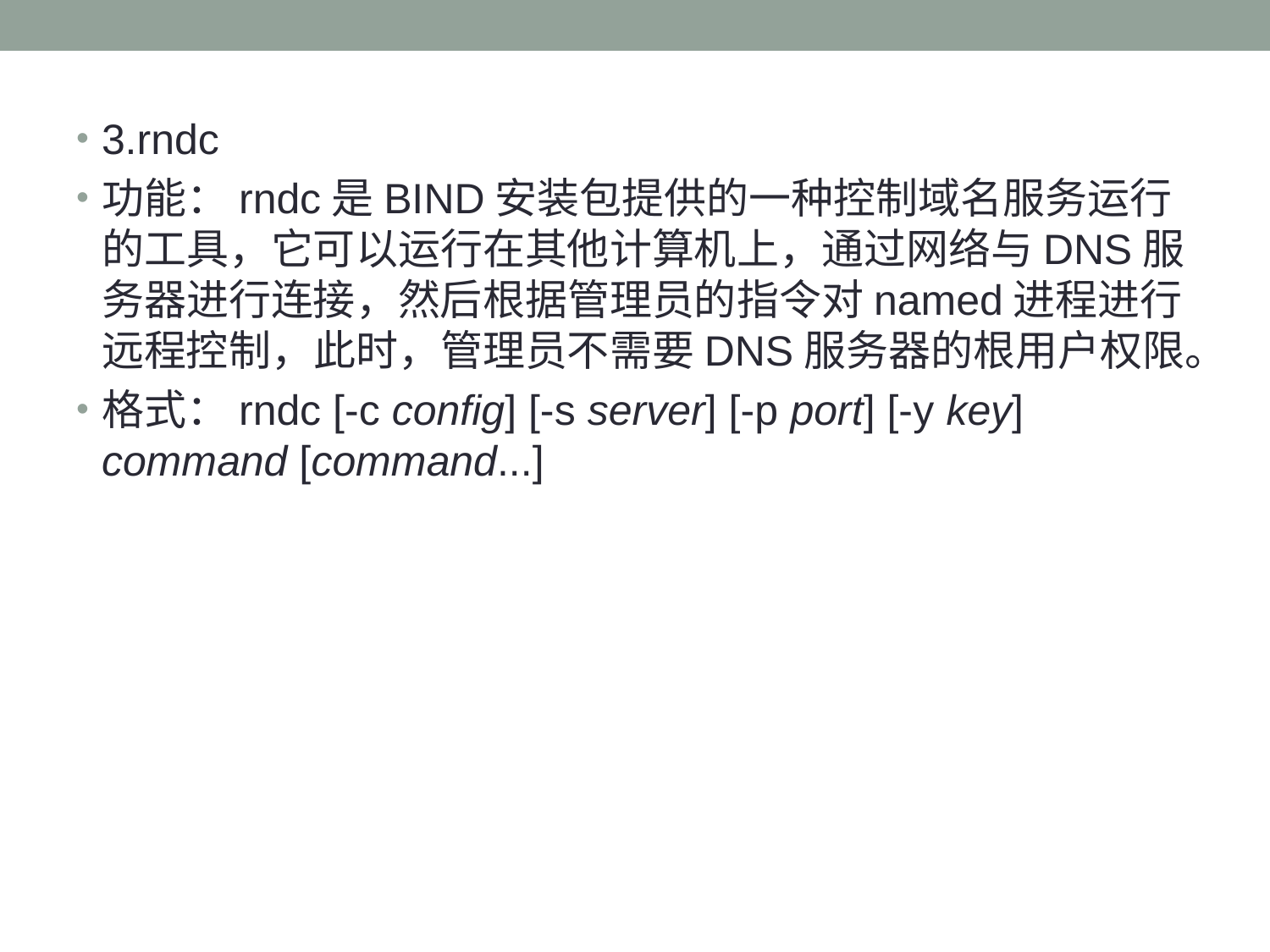

#
3.rndc
功能：rndc是BIND安装包提供的一种控制域名服务运行的工具，它可以运行在其他计算机上，通过网络与DNS服务器进行连接，然后根据管理员的指令对named进程进行远程控制，此时，管理员不需要DNS服务器的根用户权限。
格式：rndc [-c config] [-s server] [-p port] [-y key] command [command...]